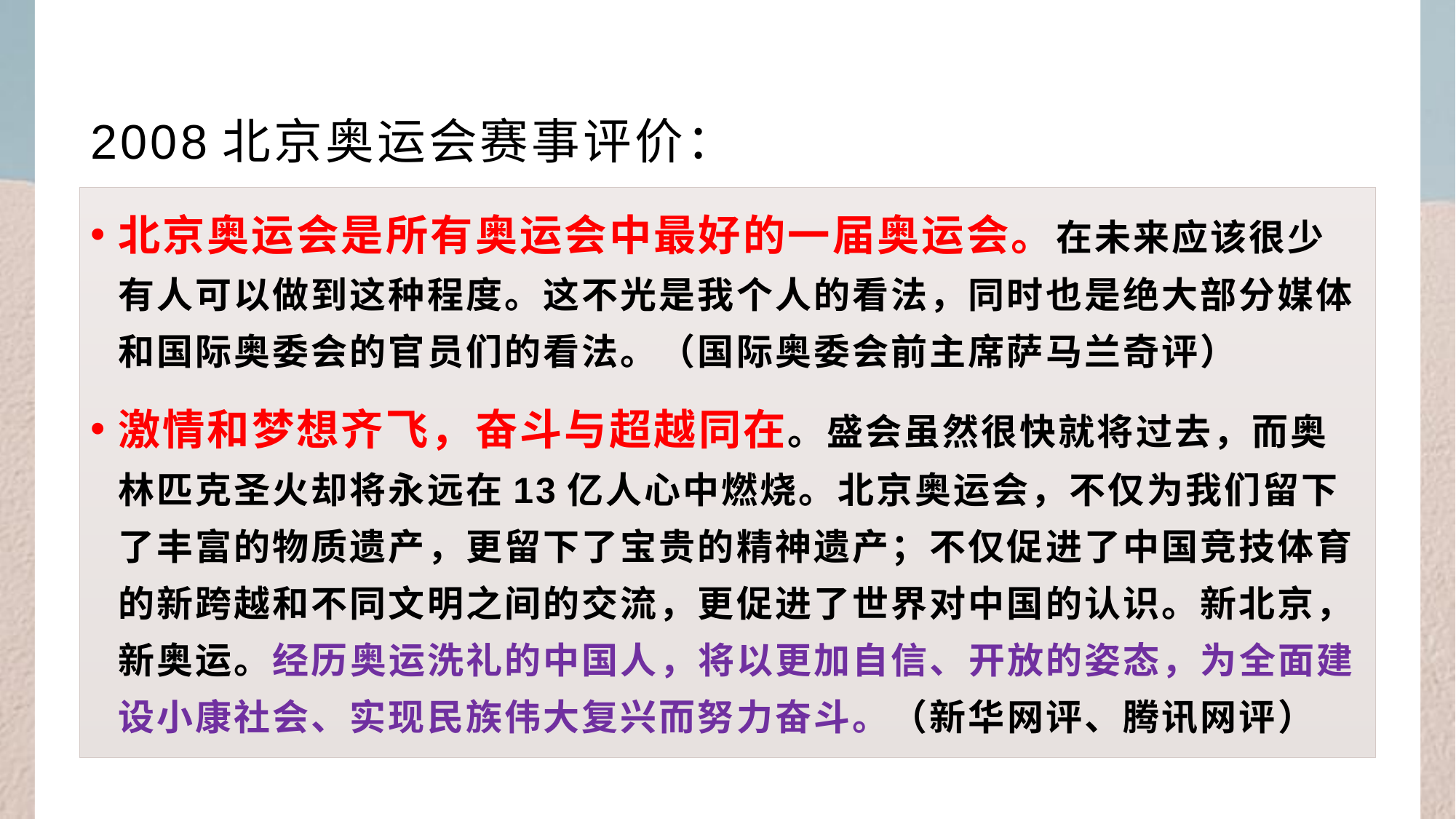

# 2008北京奥运会赛事评价：
北京奥运会是所有奥运会中最好的一届奥运会。在未来应该很少有人可以做到这种程度。这不光是我个人的看法，同时也是绝大部分媒体和国际奥委会的官员们的看法。（国际奥委会前主席萨马兰奇评）
激情和梦想齐飞，奋斗与超越同在。盛会虽然很快就将过去，而奥林匹克圣火却将永远在13亿人心中燃烧。北京奥运会，不仅为我们留下了丰富的物质遗产，更留下了宝贵的精神遗产；不仅促进了中国竞技体育的新跨越和不同文明之间的交流，更促进了世界对中国的认识。新北京，新奥运。经历奥运洗礼的中国人，将以更加自信、开放的姿态，为全面建设小康社会、实现民族伟大复兴而努力奋斗。（新华网评、腾讯网评）